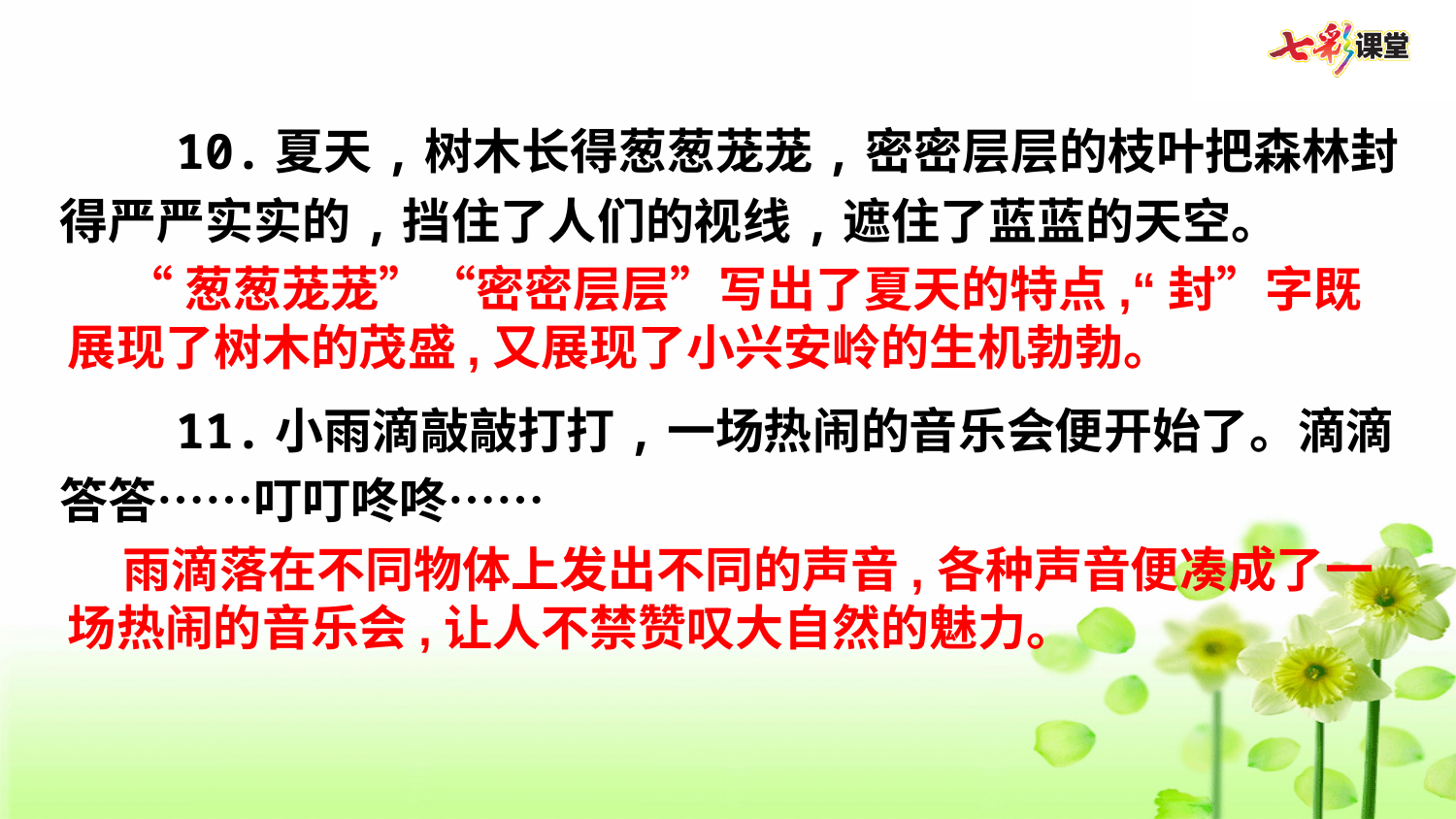

10.夏天,树木长得葱葱茏茏,密密层层的枝叶把森林封得严严实实的,挡住了人们的视线,遮住了蓝蓝的天空。

    11.小雨滴敲敲打打,一场热闹的音乐会便开始了。滴滴答答……叮叮咚咚……
    “葱葱茏茏”“密密层层”写出了夏天的特点,“封”字既展现了树木的茂盛,又展现了小兴安岭的生机勃勃。
    雨滴落在不同物体上发出不同的声音,各种声音便凑成了一场热闹的音乐会,让人不禁赞叹大自然的魅力。